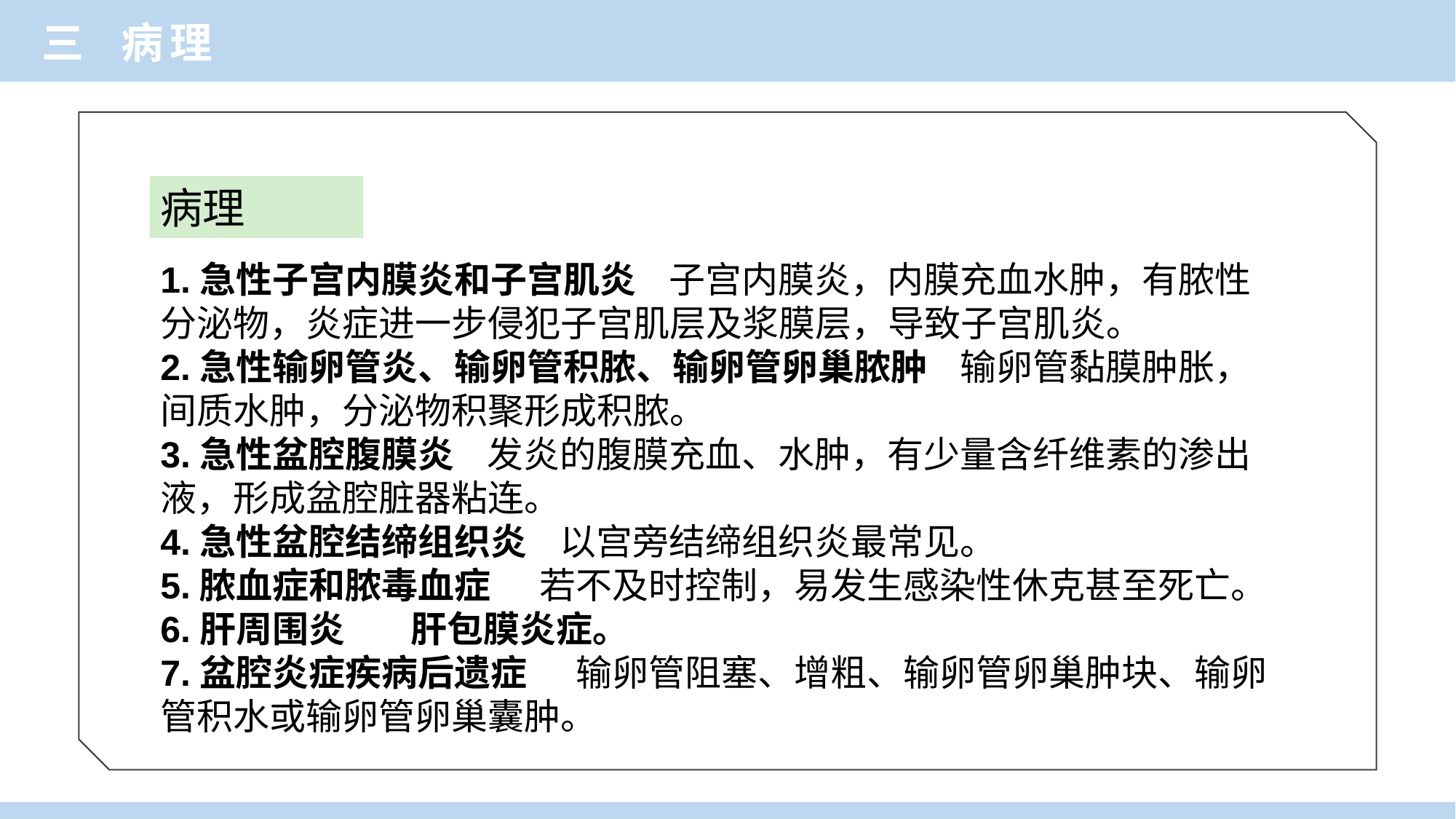

三  病理

病理
1.急性子宫内膜炎和子宫肌炎    子宫内膜炎，内膜充血水肿，有脓性分泌物，炎症进一步侵犯子宫肌层及浆膜层，导致子宫肌炎。
2.急性输卵管炎、输卵管积脓、输卵管卵巢脓肿    输卵管黏膜肿胀，间质水肿，分泌物积聚形成积脓。
3.急性盆腔腹膜炎    发炎的腹膜充血、水肿，有少量含纤维素的渗出液，形成盆腔脏器粘连。
4.急性盆腔结缔组织炎    以宫旁结缔组织炎最常见。
5.脓血症和脓毒血症      若不及时控制，易发生感染性休克甚至死亡。
6.肝周围炎        肝包膜炎症。
7.盆腔炎症疾病后遗症      输卵管阻塞、增粗、输卵管卵巢肿块、输卵管积水或输卵管卵巢囊肿。